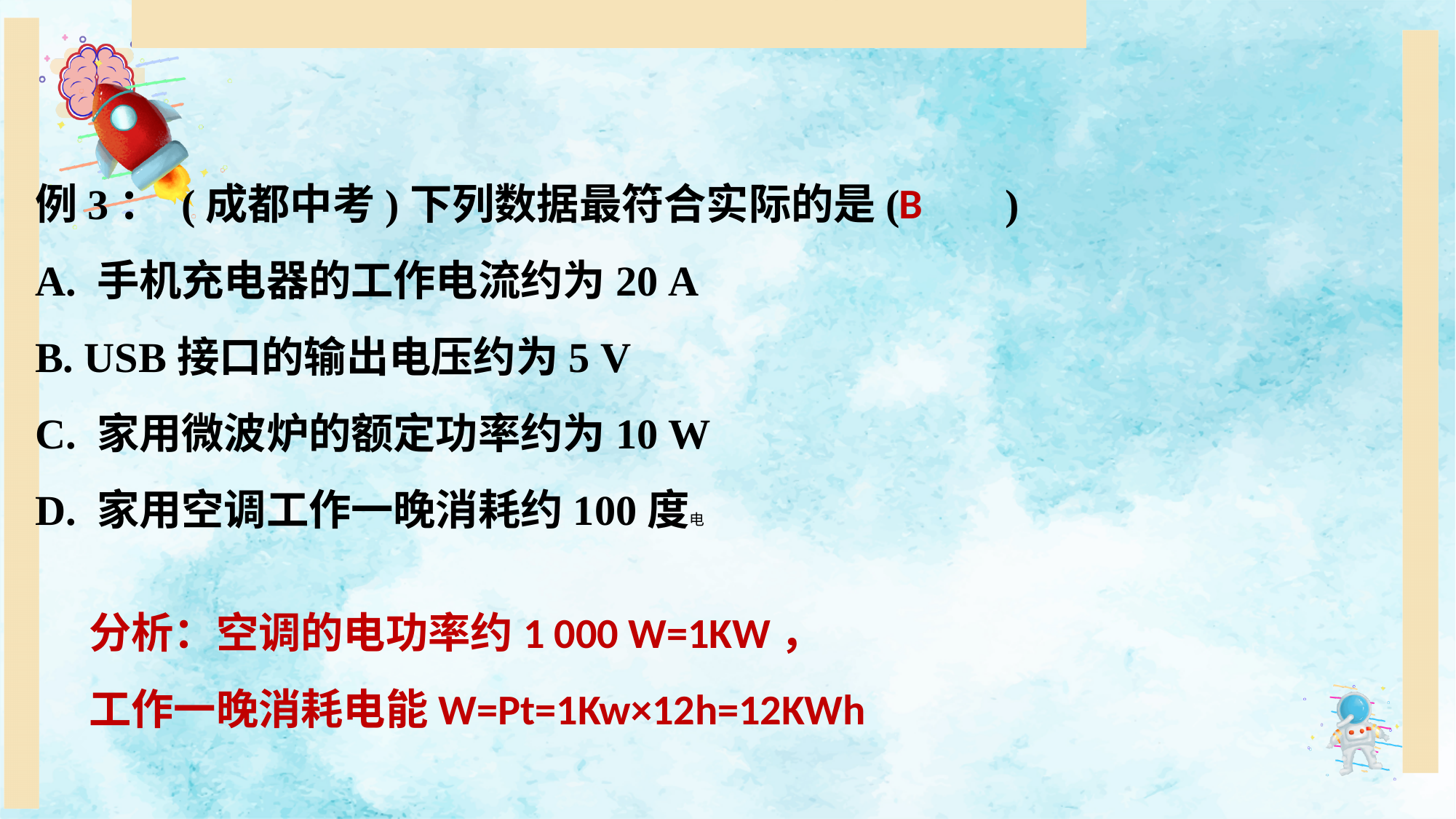

例3： (成都中考)下列数据最符合实际的是(　　)
A. 手机充电器的工作电流约为20 A
B. USB接口的输出电压约为5 V
C. 家用微波炉的额定功率约为10 W
D. 家用空调工作一晚消耗约100度电
B
分析：空调的电功率约1 000 W=1KW，
工作一晚消耗电能W=Pt=1Kw×12h=12KWh